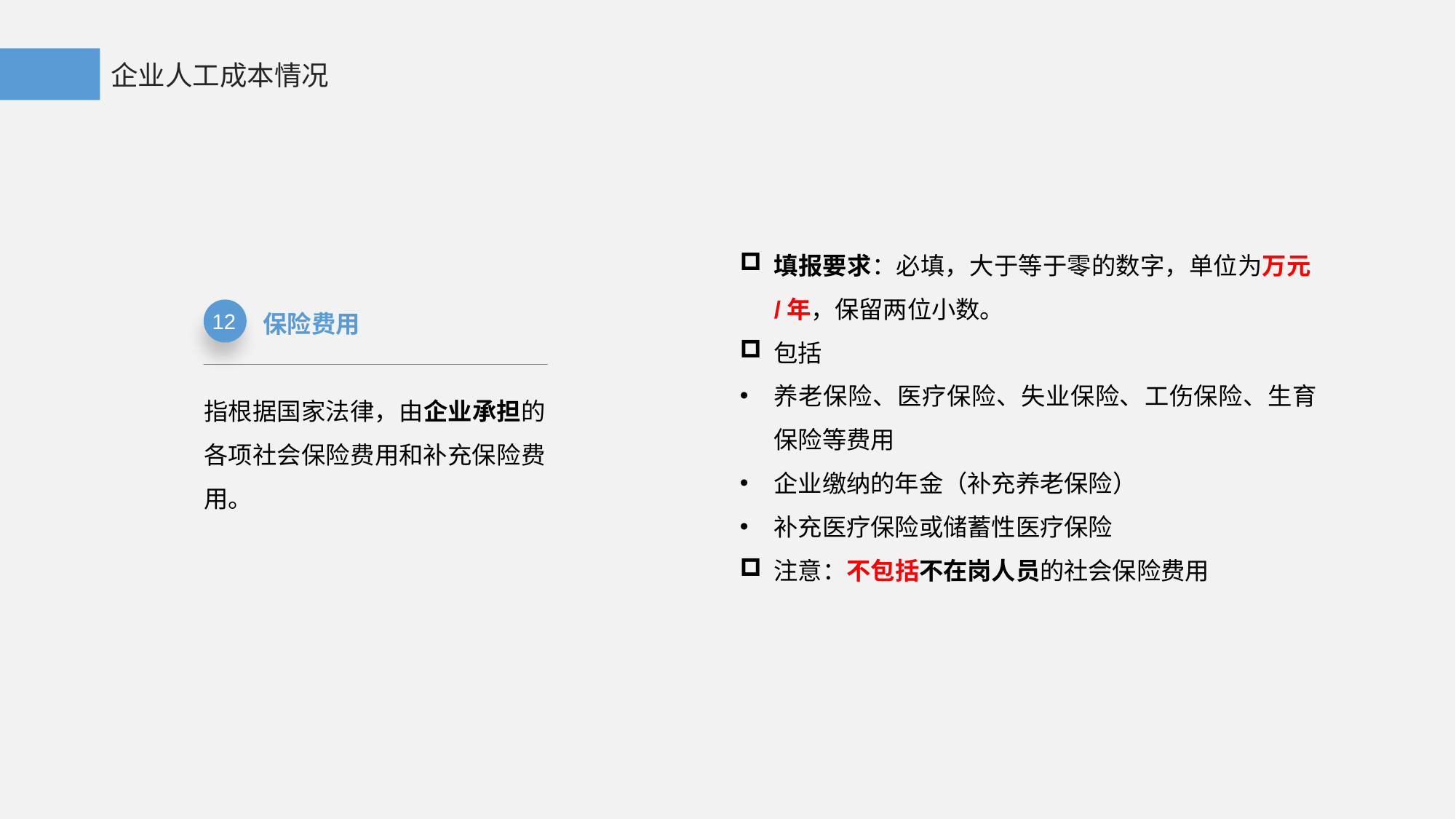

企业人工成本情况
填报要求：必填，大于等于零的数字，单位为万元/年，保留两位小数。
包括
养老保险、医疗保险、失业保险、工伤保险、生育保险等费用
企业缴纳的年金（补充养老保险）
补充医疗保险或储蓄性医疗保险
注意：不包括不在岗人员的社会保险费用

保险费用
12
指根据国家法律，由企业承担的各项社会保险费用和补充保险费用。

31